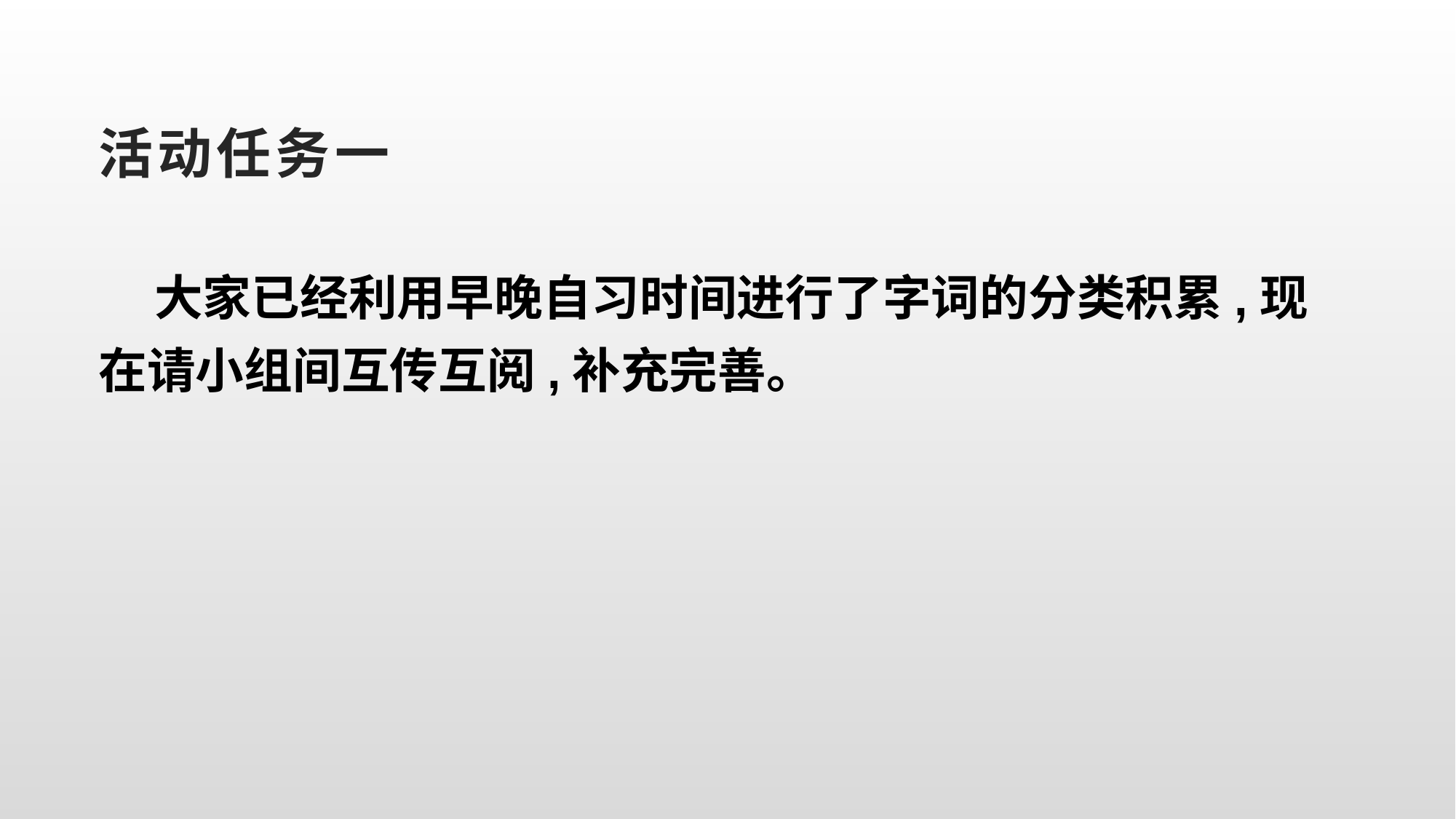

# 活动任务一
    大家已经利用早晚自习时间进行了字词的分类积累,现在请小组间互传互阅,补充完善。